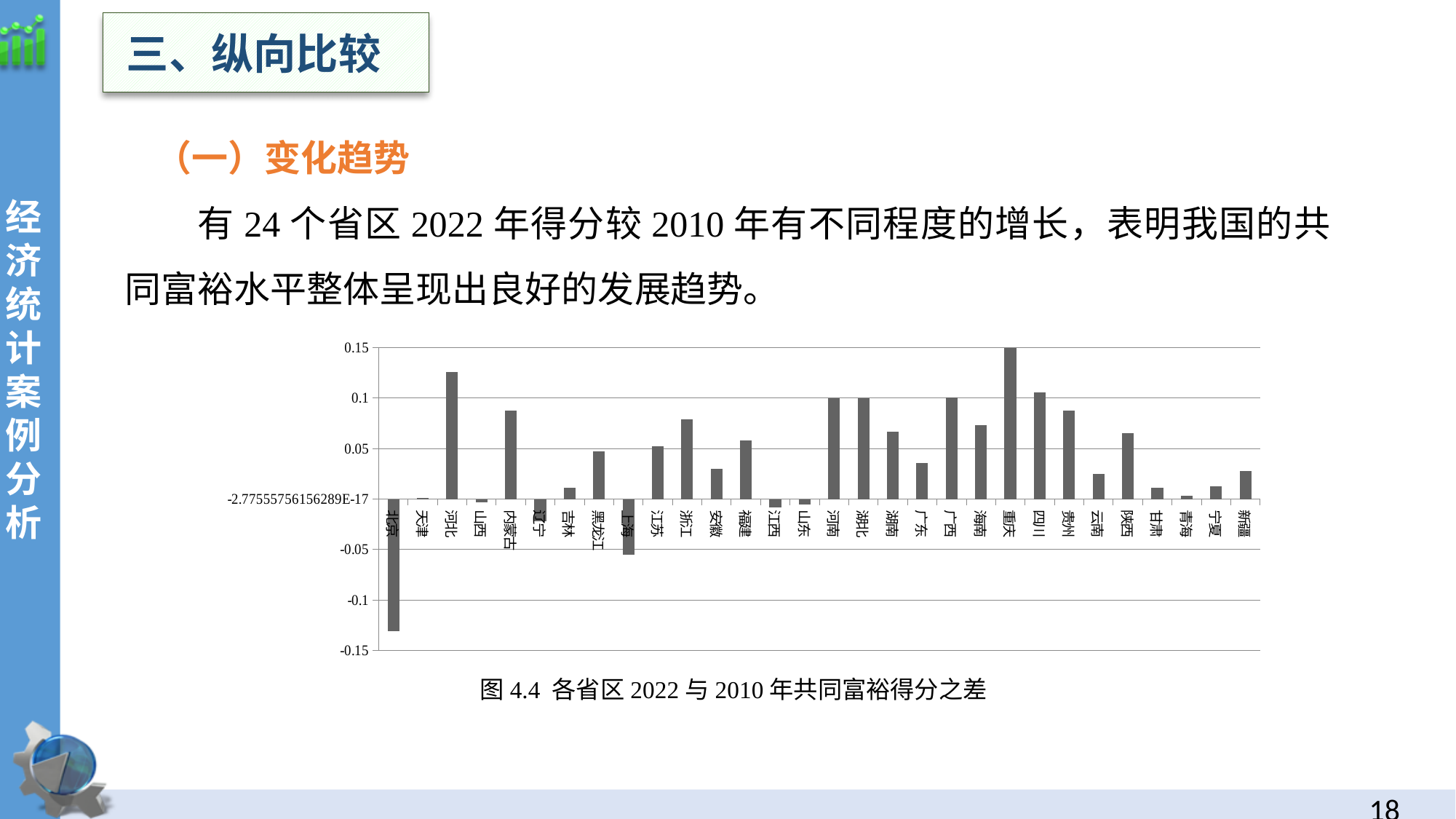

三、纵向比较
经
济统计案例分析
（一）变化趋势
有24个省区2022年得分较2010年有不同程度的增长，表明我国的共同富裕水平整体呈现出良好的发展趋势。

### Chart

| Category |  |
|---|---|
| 北京 | -0.131 |
| 天津 | 0.001 |
| 河北 | 0.126 |
| 山西 | -0.003 |
| 内蒙古 | 0.088 |
| 辽宁 | -0.022 |
| 吉林 | 0.011 |
| 黑龙江 | 0.047 |
| 上海 | -0.0549999999999999 |
| 江苏 | 0.0519999999999999 |
| 浙江 | 0.079 |
| 安徽 | 0.03 |
| 福建 | 0.0580000000000001 |
| 江西 | -0.00800000000000001 |
| 山东 | -0.005 |
| 河南 | 0.1 |
| 湖北 | 0.1 |
| 湖南 | 0.067 |
| 广东 | 0.036 |
| 广西 | 0.101 |
| 海南 | 0.073 |
| 重庆 | 0.15 |
| 四川 | 0.106 |
| 贵州 | 0.088 |
| 云南 | 0.025 |
| 陕西 | 0.065 |
| 甘肃 | 0.011 |
| 青海 | 0.003 |
| 宁夏 | 0.013 |
| 新疆 | 0.028 |
图4.4 各省区2022与2010年共同富裕得分之差
18